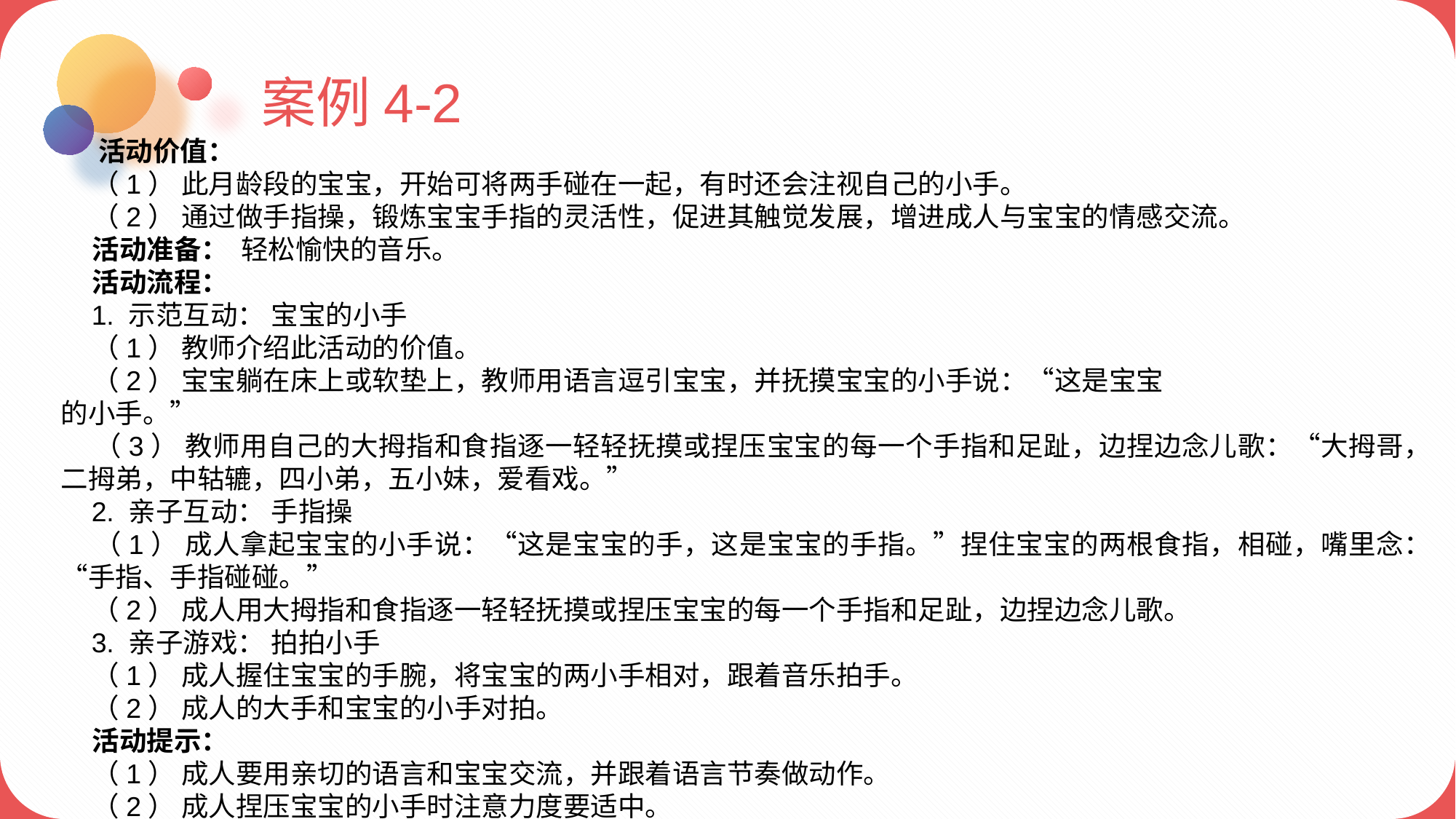

案例4-2
     活动价值：
    （1） 此月龄段的宝宝，开始可将两手碰在一起，有时还会注视自己的小手。
    （2） 通过做手指操，锻炼宝宝手指的灵活性，促进其触觉发展，增进成人与宝宝的情感交流。
    活动准备：  轻松愉快的音乐。
    活动流程：
    1. 示范互动： 宝宝的小手
    （1） 教师介绍此活动的价值。
    （2） 宝宝躺在床上或软垫上，教师用语言逗引宝宝，并抚摸宝宝的小手说：“这是宝宝
的小手。”
    （3） 教师用自己的大拇指和食指逐一轻轻抚摸或捏压宝宝的每一个手指和足趾，边捏边念儿歌：“大拇哥，二拇弟，中轱辘，四小弟，五小妹，爱看戏。”
    2. 亲子互动： 手指操
    （1） 成人拿起宝宝的小手说：“这是宝宝的手，这是宝宝的手指。”捏住宝宝的两根食指，相碰，嘴里念：“手指、手指碰碰。”
    （2） 成人用大拇指和食指逐一轻轻抚摸或捏压宝宝的每一个手指和足趾，边捏边念儿歌。
    3. 亲子游戏： 拍拍小手
    （1） 成人握住宝宝的手腕，将宝宝的两小手相对，跟着音乐拍手。
    （2） 成人的大手和宝宝的小手对拍。
    活动提示：
    （1） 成人要用亲切的语言和宝宝交流，并跟着语言节奏做动作。
    （2） 成人捏压宝宝的小手时注意力度要适中。